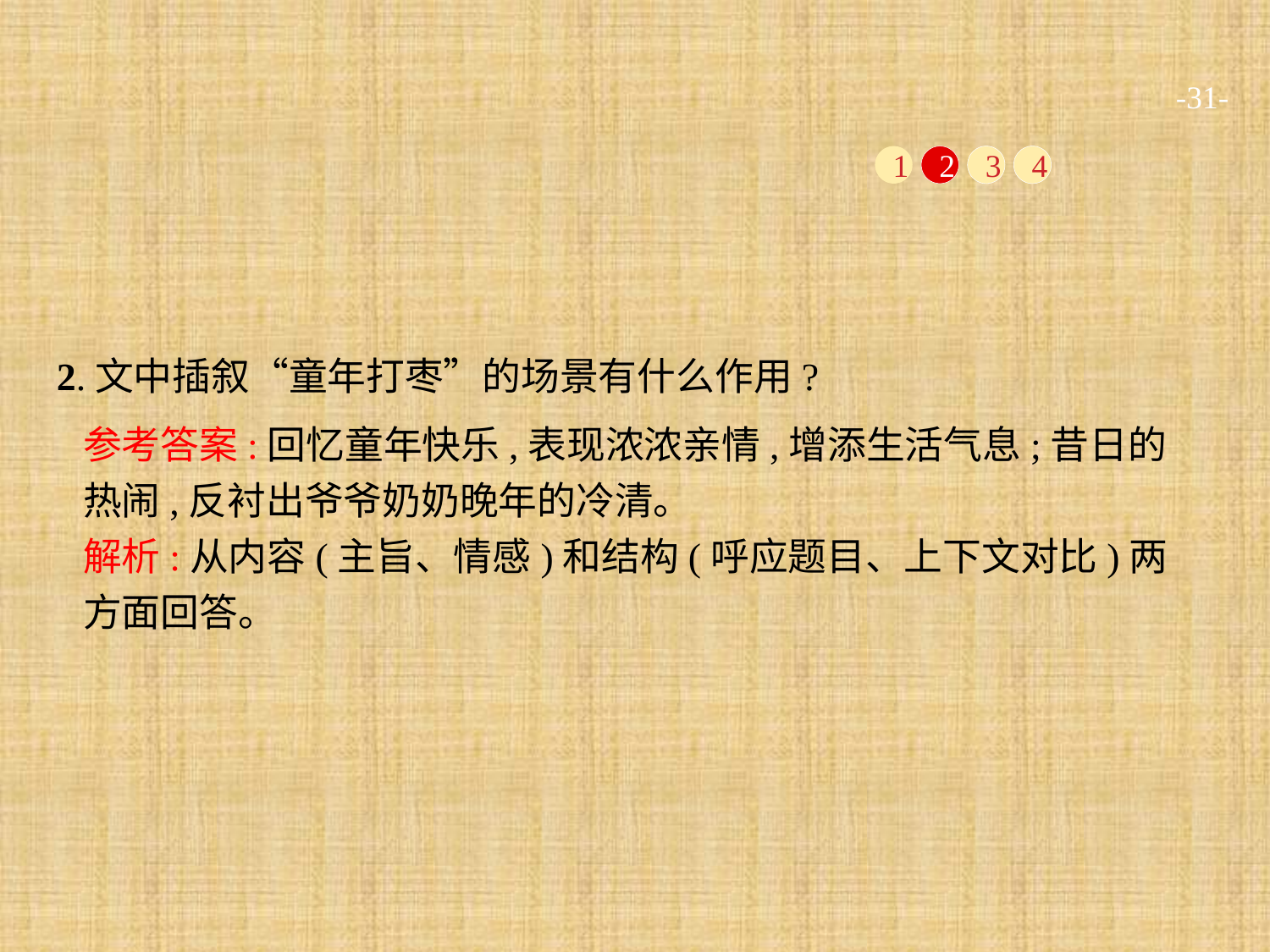

-31-
1
2
3
4
2.文中插叙“童年打枣”的场景有什么作用?
参考答案:回忆童年快乐,表现浓浓亲情,增添生活气息;昔日的热闹,反衬出爷爷奶奶晚年的冷清。
解析:从内容(主旨、情感)和结构(呼应题目、上下文对比)两方面回答。